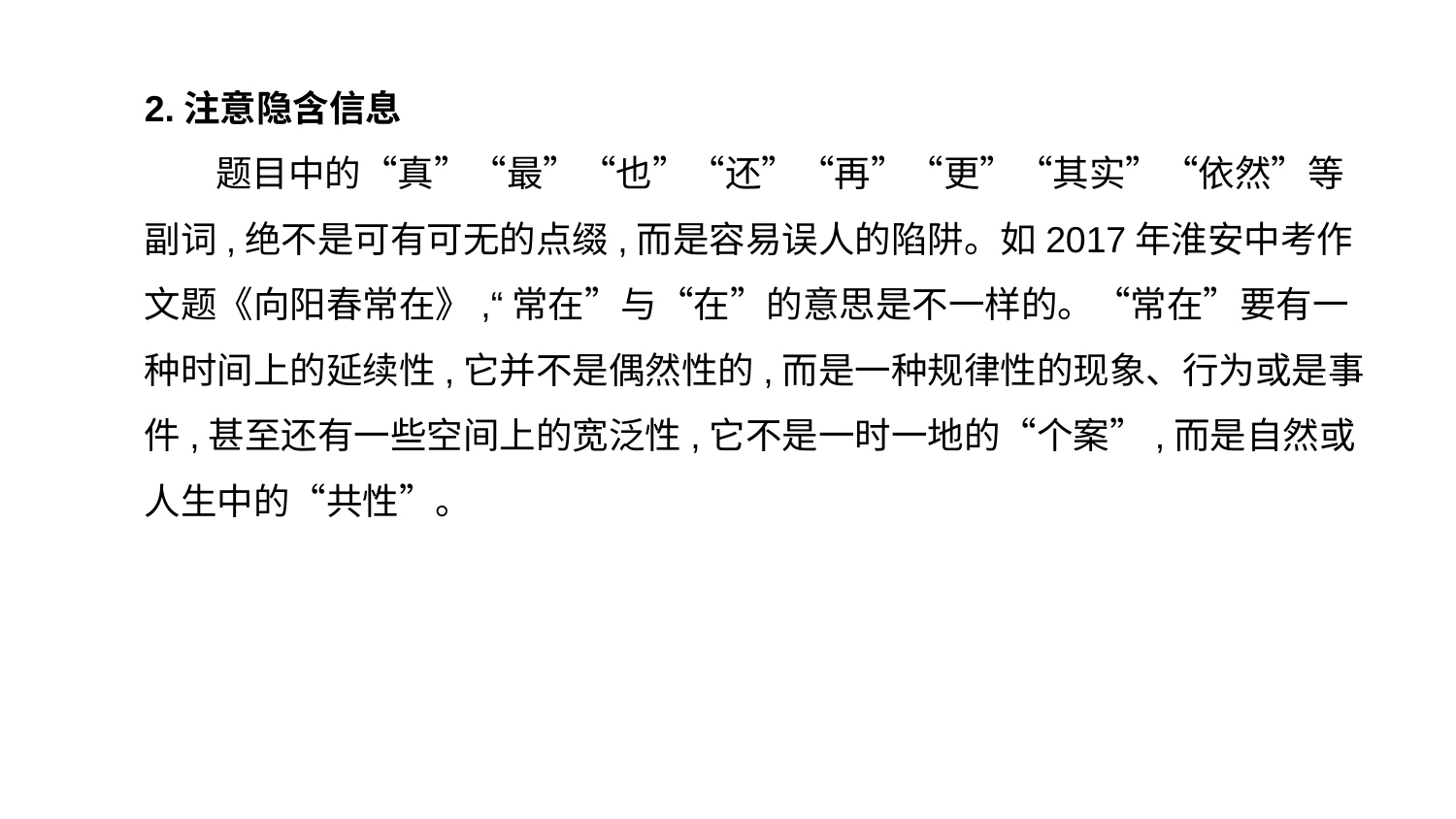

2.注意隐含信息
题目中的“真”“最”“也”“还”“再”“更”“其实”“依然”等副词,绝不是可有可无的点缀,而是容易误人的陷阱。如2017年淮安中考作文题《向阳春常在》,“常在”与“在”的意思是不一样的。“常在”要有一种时间上的延续性,它并不是偶然性的,而是一种规律性的现象、行为或是事件,甚至还有一些空间上的宽泛性,它不是一时一地的“个案”,而是自然或人生中的“共性”。